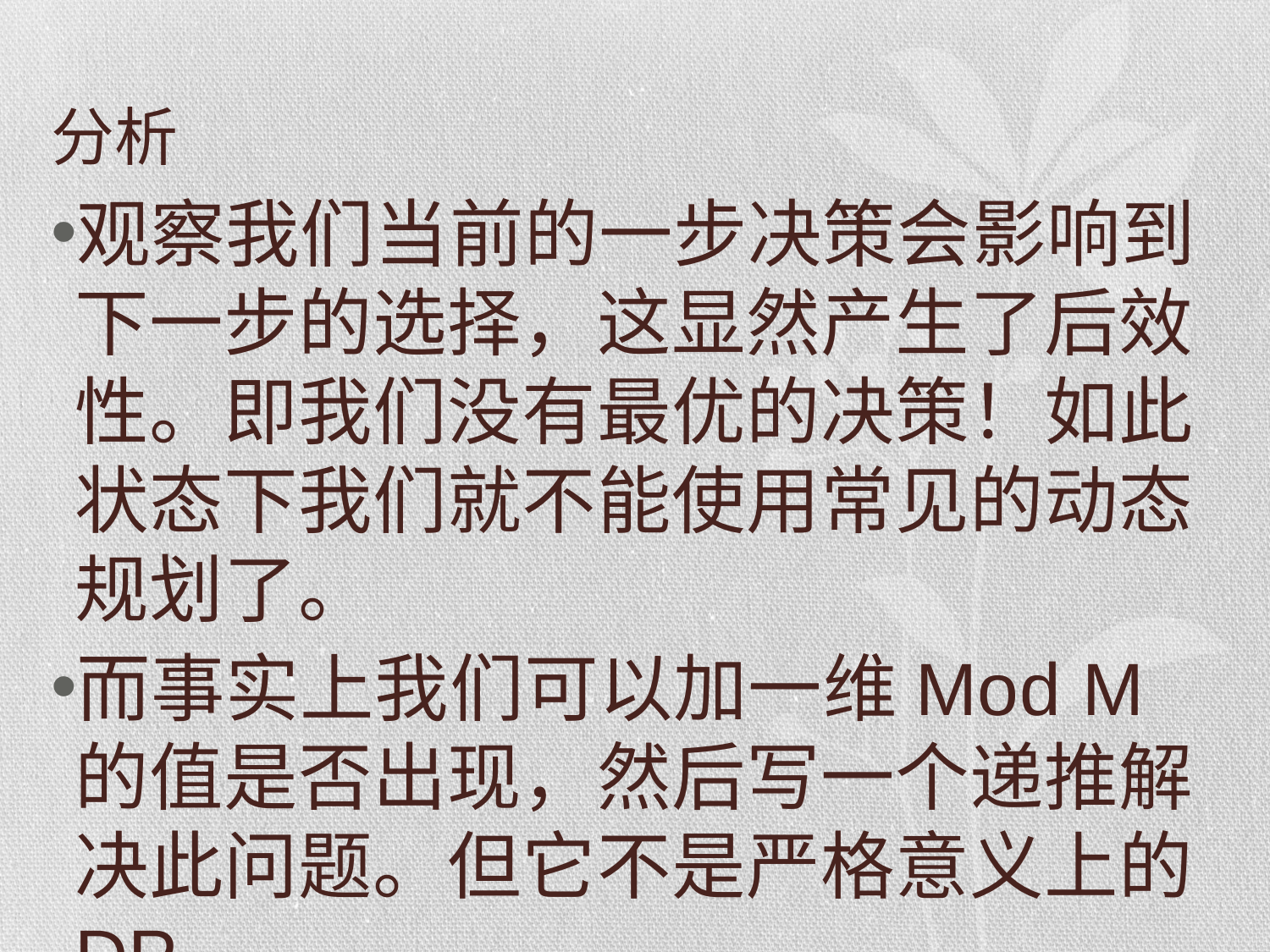

# 分析
观察我们当前的一步决策会影响到下一步的选择，这显然产生了后效性。即我们没有最优的决策！如此状态下我们就不能使用常见的动态规划了。
而事实上我们可以加一维Mod M的值是否出现，然后写一个递推解决此问题。但它不是严格意义上的DP。